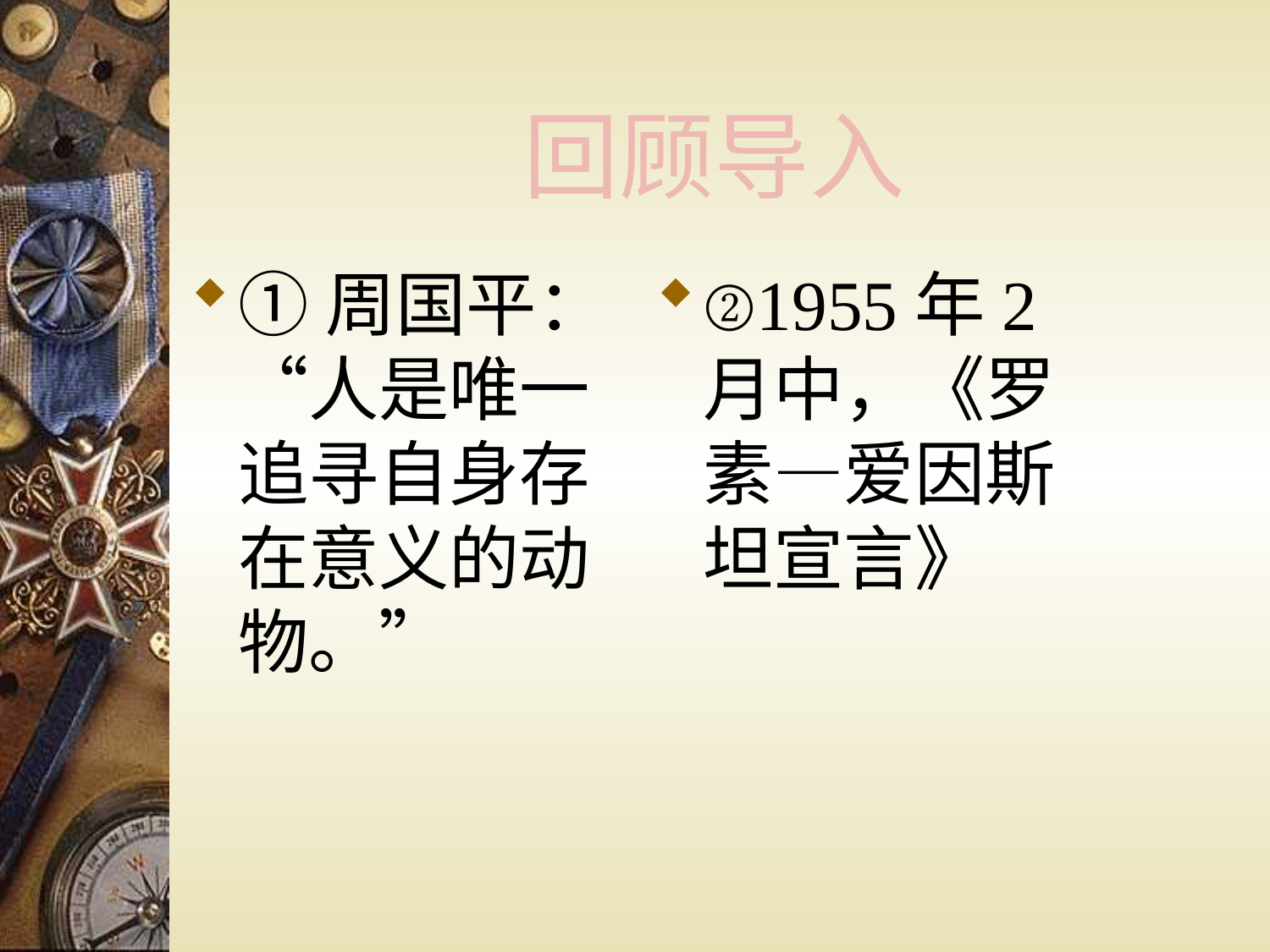

# 回顾导入
①周国平：“人是唯一追寻自身存在意义的动物。”

②1955年2月中，《罗素―爱因斯坦宣言》